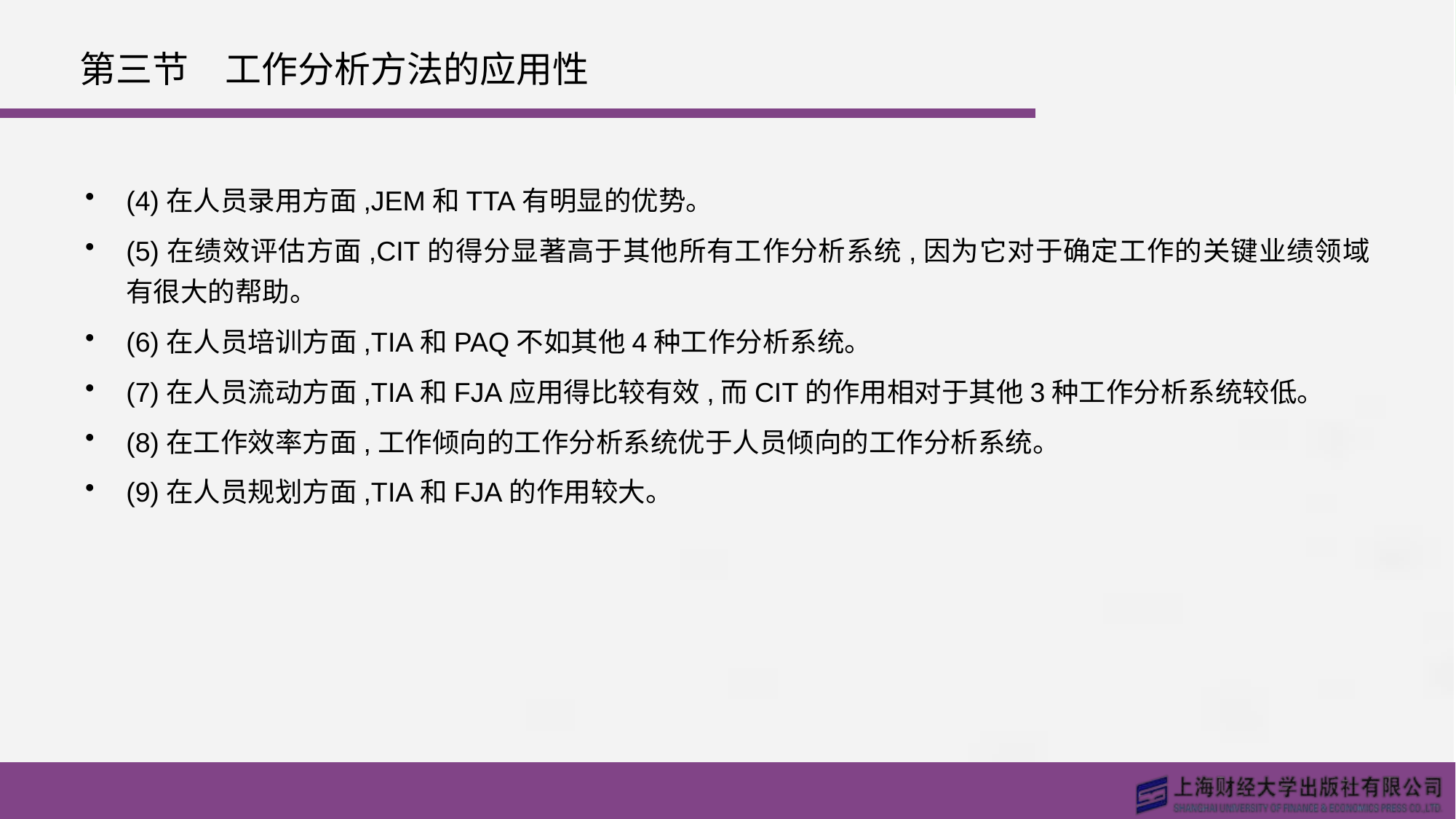

# 第三节　工作分析方法的应用性
(4)在人员录用方面,JEM和TTA有明显的优势。
(5)在绩效评估方面,CIT的得分显著高于其他所有工作分析系统,因为它对于确定工作的关键业绩领域有很大的帮助。
(6)在人员培训方面,TIA和PAQ不如其他4种工作分析系统。
(7)在人员流动方面,TIA和FJA应用得比较有效,而CIT的作用相对于其他3种工作分析系统较低。
(8)在工作效率方面,工作倾向的工作分析系统优于人员倾向的工作分析系统。
(9)在人员规划方面,TIA和FJA的作用较大。